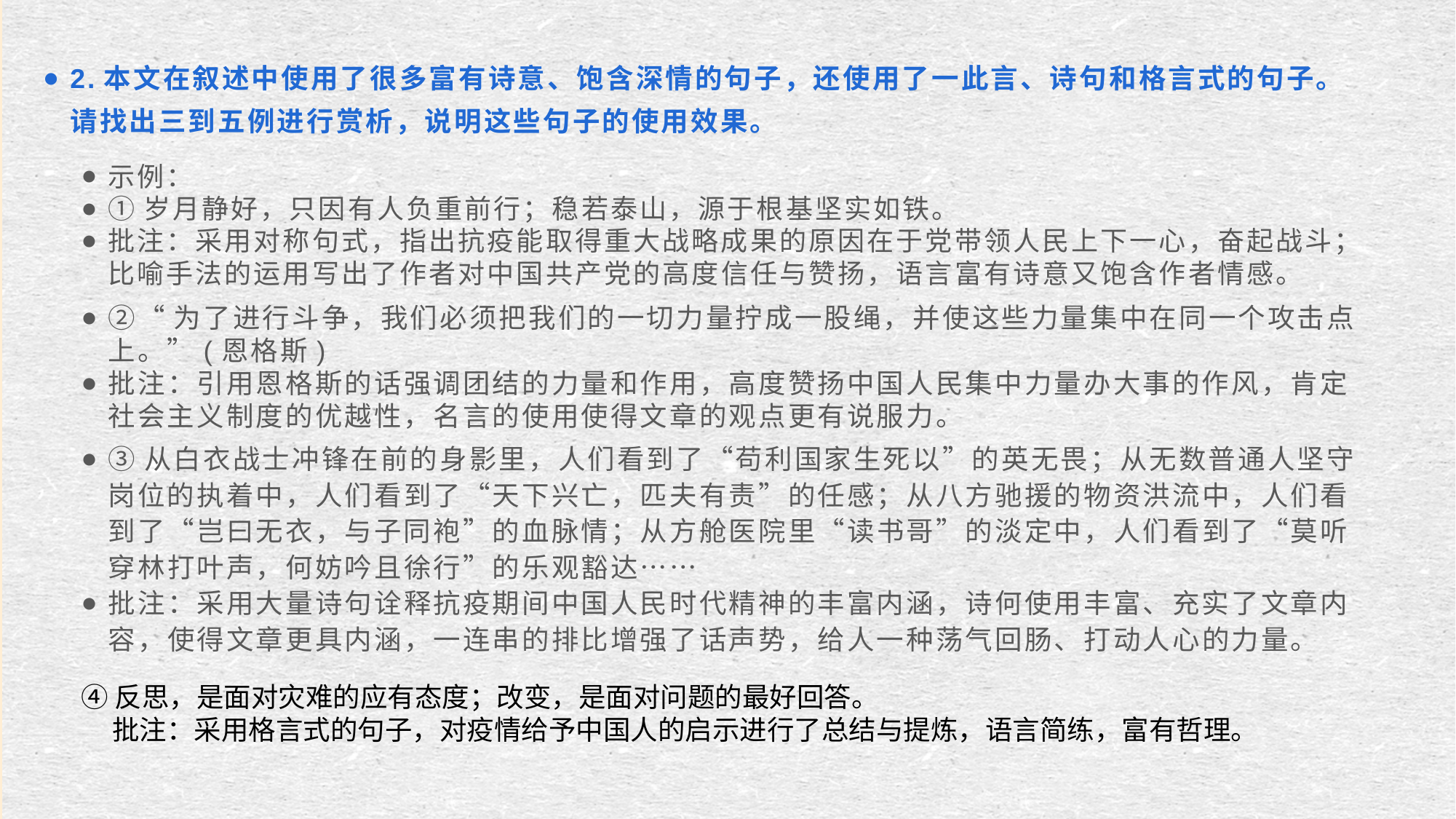

2.本文在叙述中使用了很多富有诗意、饱含深情的句子，还使用了一此言、诗句和格言式的句子。请找出三到五例进行赏析，说明这些句子的使用效果。
示例：
①岁月静好，只因有人负重前行；稳若泰山，源于根基坚实如铁。
批注：采用对称句式，指出抗疫能取得重大战略成果的原因在于党带领人民上下一心，奋起战斗；比喻手法的运用写出了作者对中国共产党的高度信任与赞扬，语言富有诗意又饱含作者情感。
②“为了进行斗争，我们必须把我们的一切力量拧成一股绳，并使这些力量集中在同一个攻击点上。”(恩格斯)
批注：引用恩格斯的话强调团结的力量和作用，高度赞扬中国人民集中力量办大事的作风，肯定社会主义制度的优越性，名言的使用使得文章的观点更有说服力。
③从白衣战士冲锋在前的身影里，人们看到了“苟利国家生死以”的英无畏；从无数普通人坚守岗位的执着中，人们看到了“天下兴亡，匹夫有责”的任感；从八方驰援的物资洪流中，人们看到了“岂曰无衣，与子同袍”的血脉情；从方舱医院里“读书哥”的淡定中，人们看到了“莫听穿林打叶声，何妨吟且徐行”的乐观豁达……
批注：采用大量诗句诠释抗疫期间中国人民时代精神的丰富内涵，诗何使用丰富、充实了文章内容，使得文章更具内涵，一连串的排比增强了话声势，给人一种荡气回肠、打动人心的力量。
④反思，是面对灾难的应有态度；改变，是面对问题的最好回答。
    批注：采用格言式的句子，对疫情给予中国人的启示进行了总结与提炼，语言简练，富有哲理。